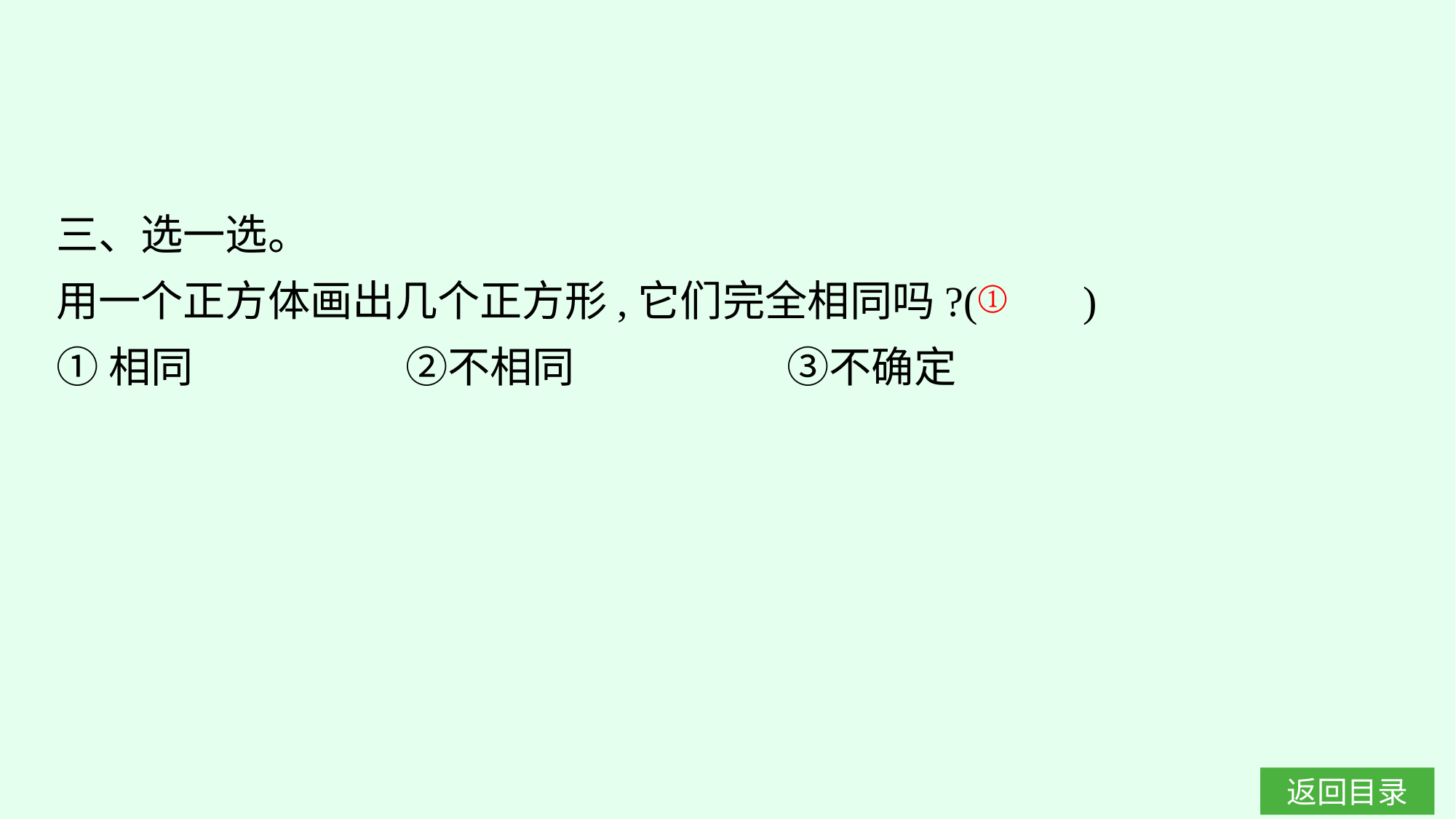

三、选一选。
用一个正方体画出几个正方形,它们完全相同吗?(　　)
①相同　　　　　②不相同　　　　　③不确定
①